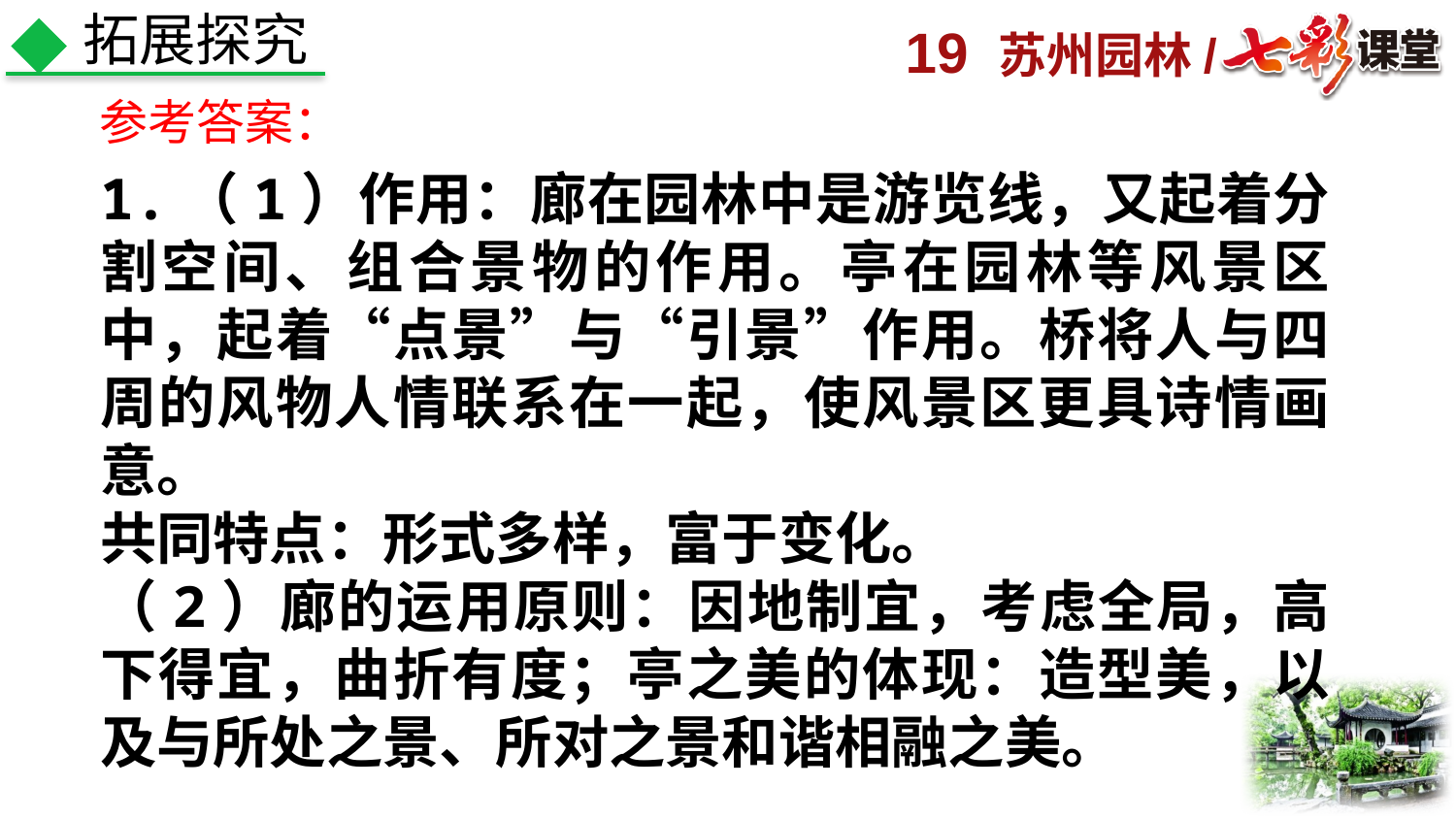

拓展探究

参考答案：
1.（1）作用：廊在园林中是游览线，又起着分割空间、组合景物的作用。亭在园林等风景区中，起着“点景”与“引景”作用。桥将人与四周的风物人情联系在一起，使风景区更具诗情画意。
共同特点：形式多样，富于变化。
（2）廊的运用原则：因地制宜，考虑全局，高下得宜，曲折有度；亭之美的体现：造型美，以及与所处之景、所对之景和谐相融之美。